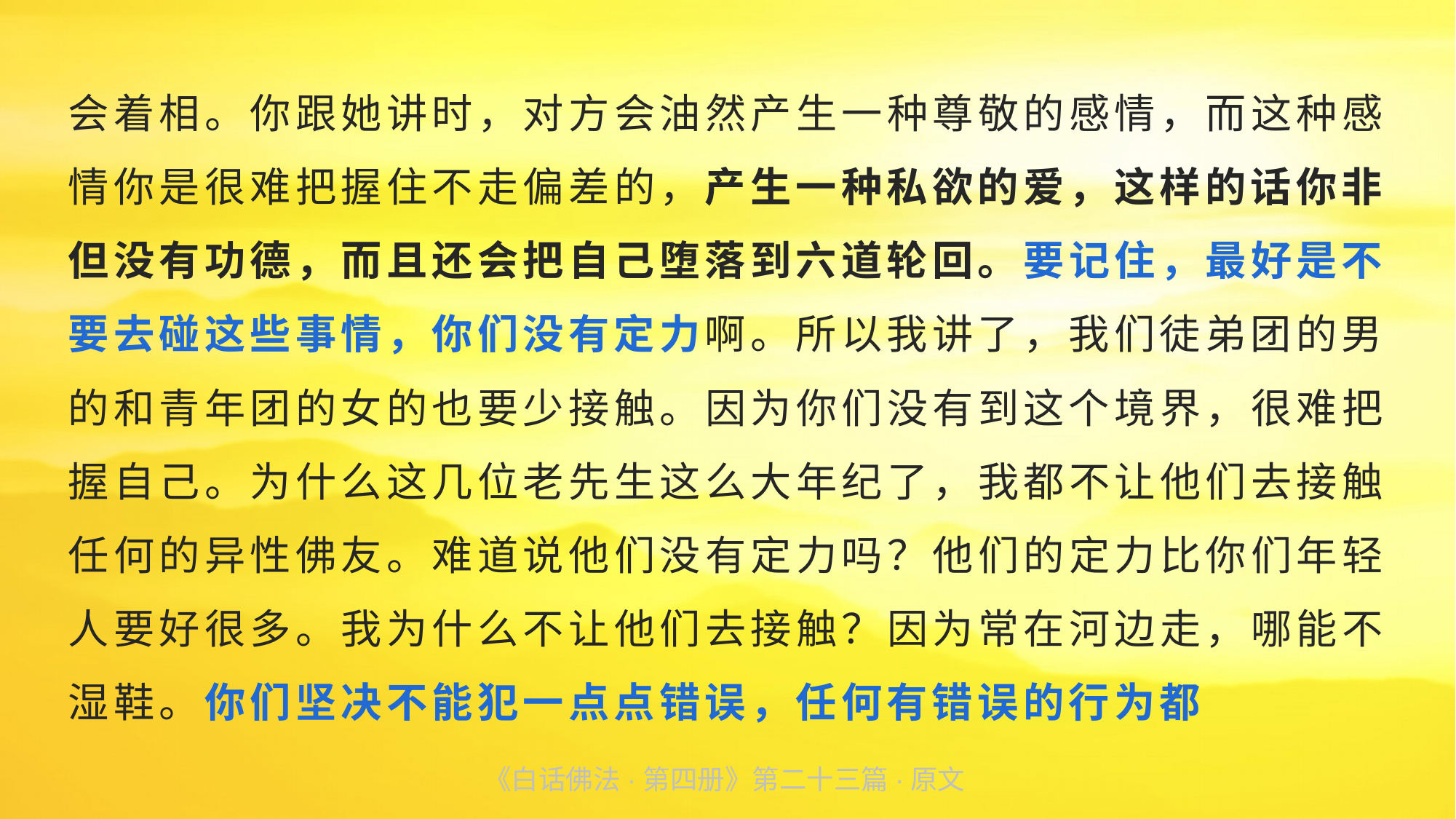

会着相。你跟她讲时，对方会油然产生一种尊敬的感情，而这种感情你是很难把握住不走偏差的，产生一种私欲的爱，这样的话你非但没有功德，而且还会把自己堕落到六道轮回。要记住，最好是不要去碰这些事情，你们没有定力啊。所以我讲了，我们徒弟团的男的和青年团的女的也要少接触。因为你们没有到这个境界，很难把握自己。为什么这几位老先生这么大年纪了，我都不让他们去接触任何的异性佛友。难道说他们没有定力吗？他们的定力比你们年轻人要好很多。我为什么不让他们去接触？因为常在河边走，哪能不湿鞋。你们坚决不能犯一点点错误，任何有错误的行为都
《白话佛法·第四册》第二十三篇·原文